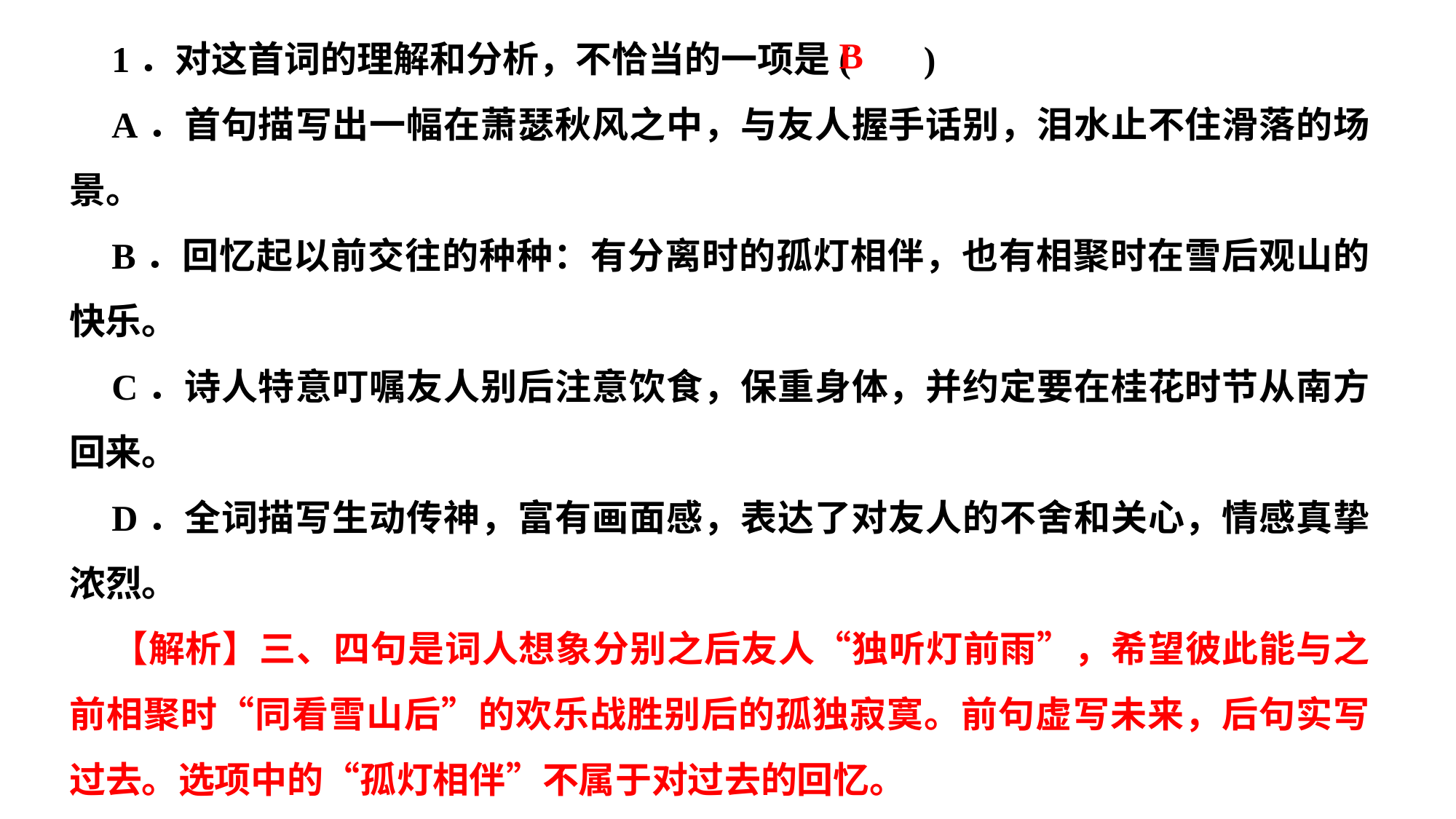

1．对这首词的理解和分析，不恰当的一项是(        )
A．首句描写出一幅在萧瑟秋风之中，与友人握手话别，泪水止不住滑落的场景。
B．回忆起以前交往的种种：有分离时的孤灯相伴，也有相聚时在雪后观山的快乐。
C．诗人特意叮嘱友人别后注意饮食，保重身体，并约定要在桂花时节从南方回来。
D．全词描写生动传神，富有画面感，表达了对友人的不舍和关心，情感真挚浓烈。
【解析】三、四句是词人想象分别之后友人“独听灯前雨”，希望彼此能与之前相聚时“同看雪山后”的欢乐战胜别后的孤独寂寞。前句虚写未来，后句实写过去。选项中的“孤灯相伴”不属于对过去的回忆。
B